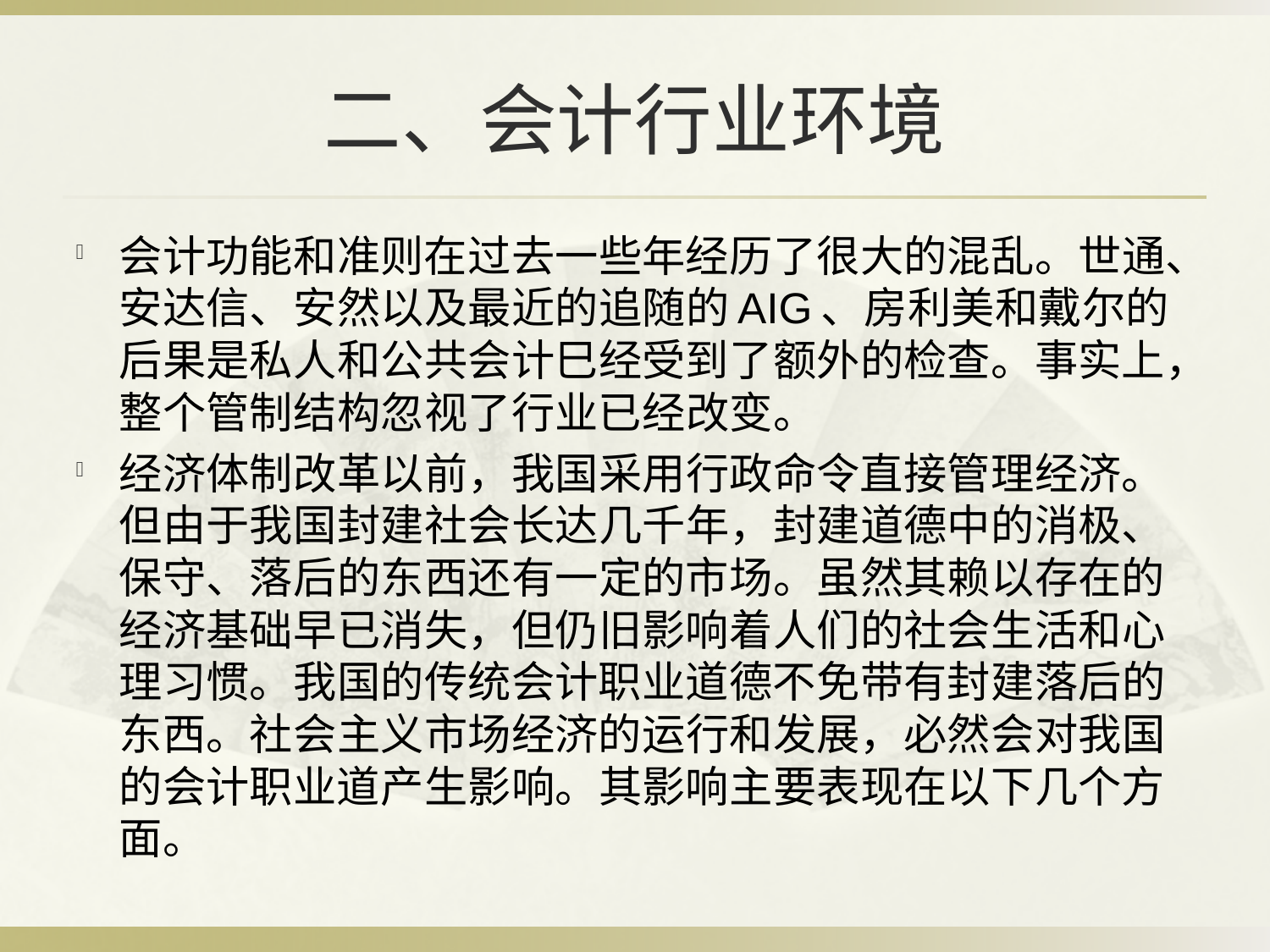

# 二、会计行业环境
会计功能和准则在过去一些年经历了很大的混乱。世通、安达信、安然以及最近的追随的AIG、房利美和戴尔的后果是私人和公共会计巳经受到了额外的检查。事实上，整个管制结构忽视了行业已经改变。
经济体制改革以前，我国采用行政命令直接管理经济。但由于我国封建社会长达几千年，封建道德中的消极、保守、落后的东西还有一定的市场。虽然其赖以存在的经济基础早已消失，但仍旧影响着人们的社会生活和心理习惯。我国的传统会计职业道德不免带有封建落后的东西。社会主义市场经济的运行和发展，必然会对我国的会计职业道产生影响。其影响主要表现在以下几个方面。